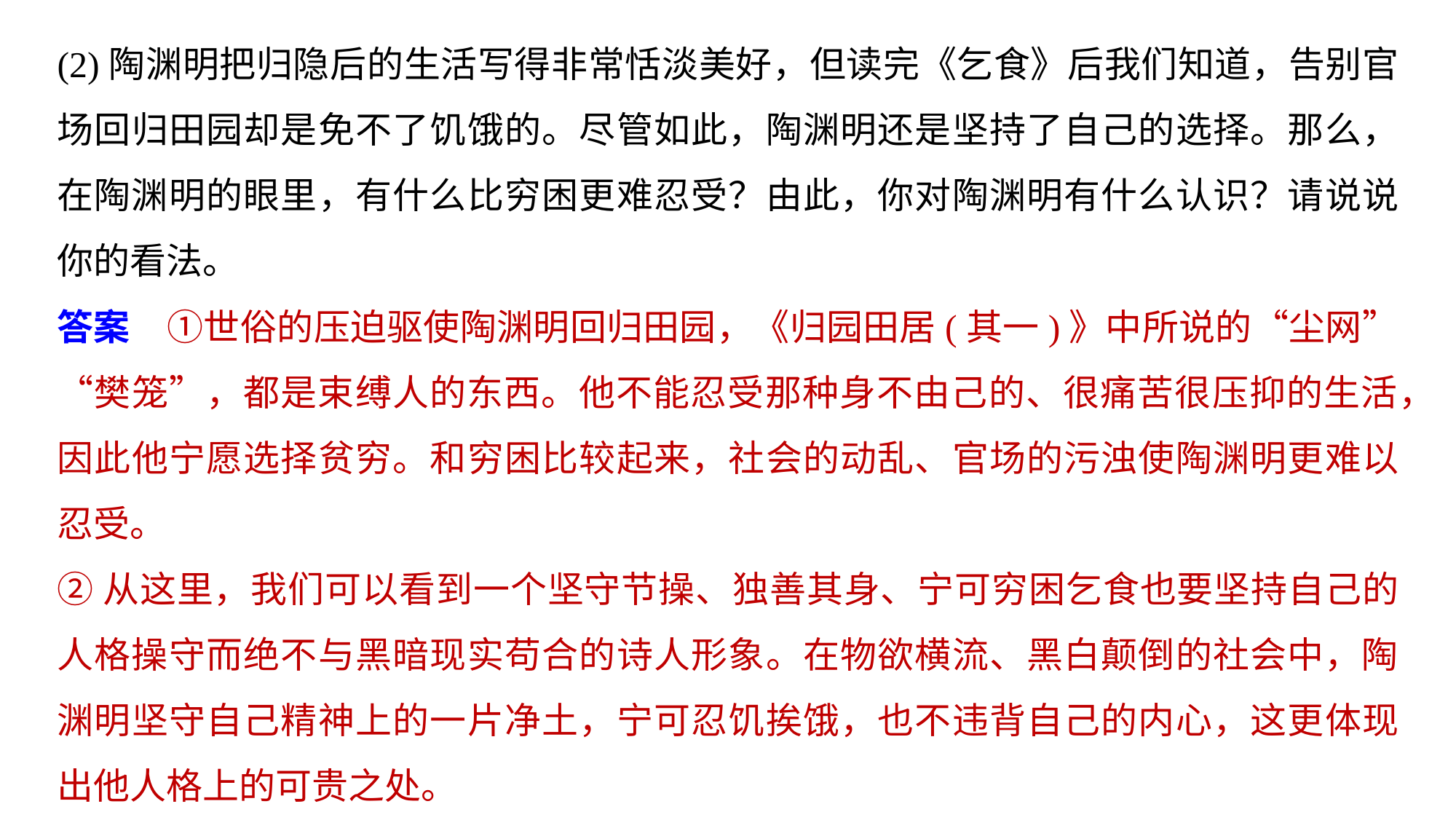

(2)陶渊明把归隐后的生活写得非常恬淡美好，但读完《乞食》后我们知道，告别官场回归田园却是免不了饥饿的。尽管如此，陶渊明还是坚持了自己的选择。那么，在陶渊明的眼里，有什么比穷困更难忍受？由此，你对陶渊明有什么认识？请说说你的看法。
答案　①世俗的压迫驱使陶渊明回归田园，《归园田居(其一)》中所说的“尘网”“樊笼”，都是束缚人的东西。他不能忍受那种身不由己的、很痛苦很压抑的生活，因此他宁愿选择贫穷。和穷困比较起来，社会的动乱、官场的污浊使陶渊明更难以忍受。
②从这里，我们可以看到一个坚守节操、独善其身、宁可穷困乞食也要坚持自己的人格操守而绝不与黑暗现实苟合的诗人形象。在物欲横流、黑白颠倒的社会中，陶渊明坚守自己精神上的一片净土，宁可忍饥挨饿，也不违背自己的内心，这更体现出他人格上的可贵之处。